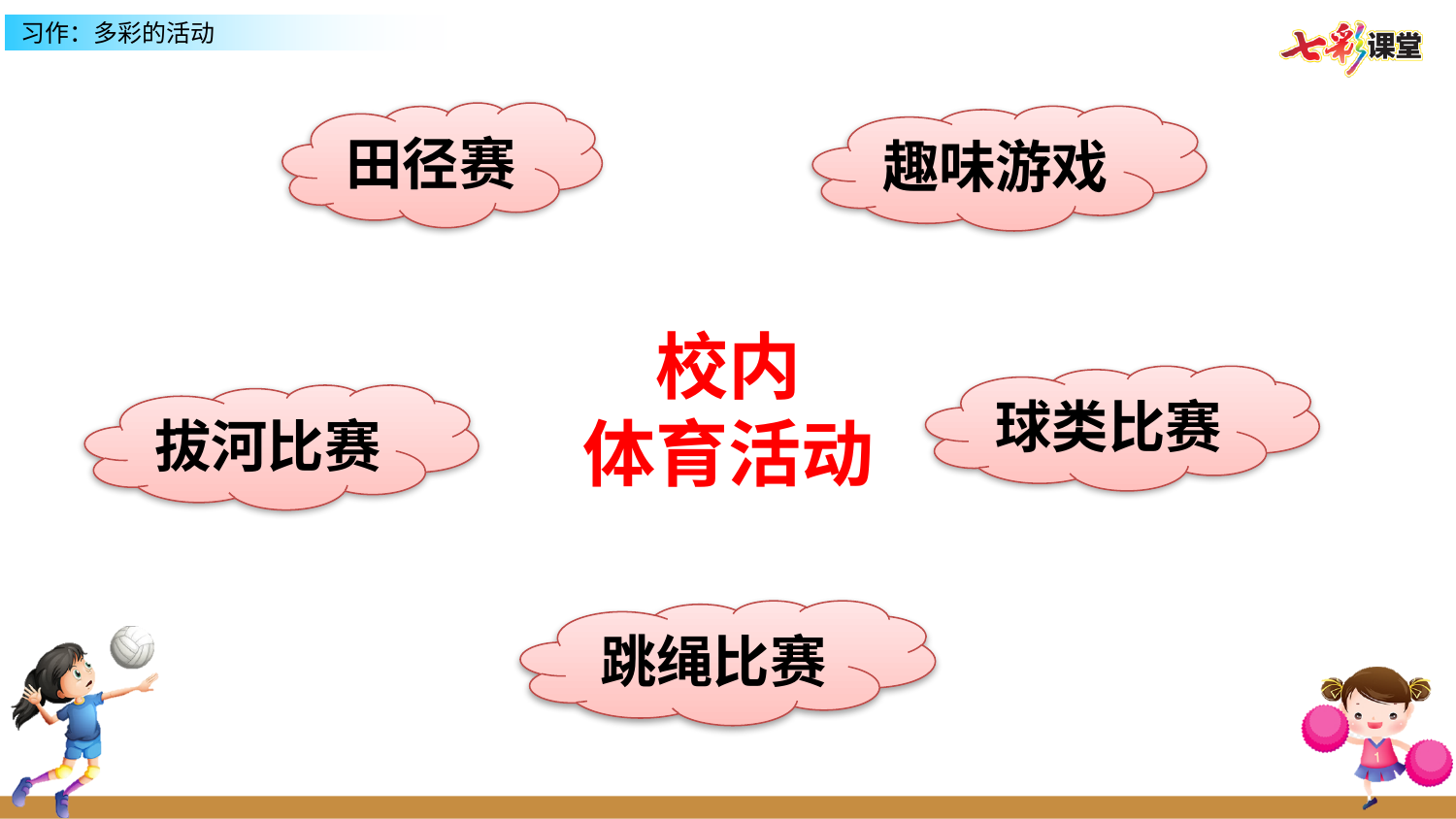

田径赛
趣味游戏
校内
体育活动
球类比赛
拔河比赛
跳绳比赛